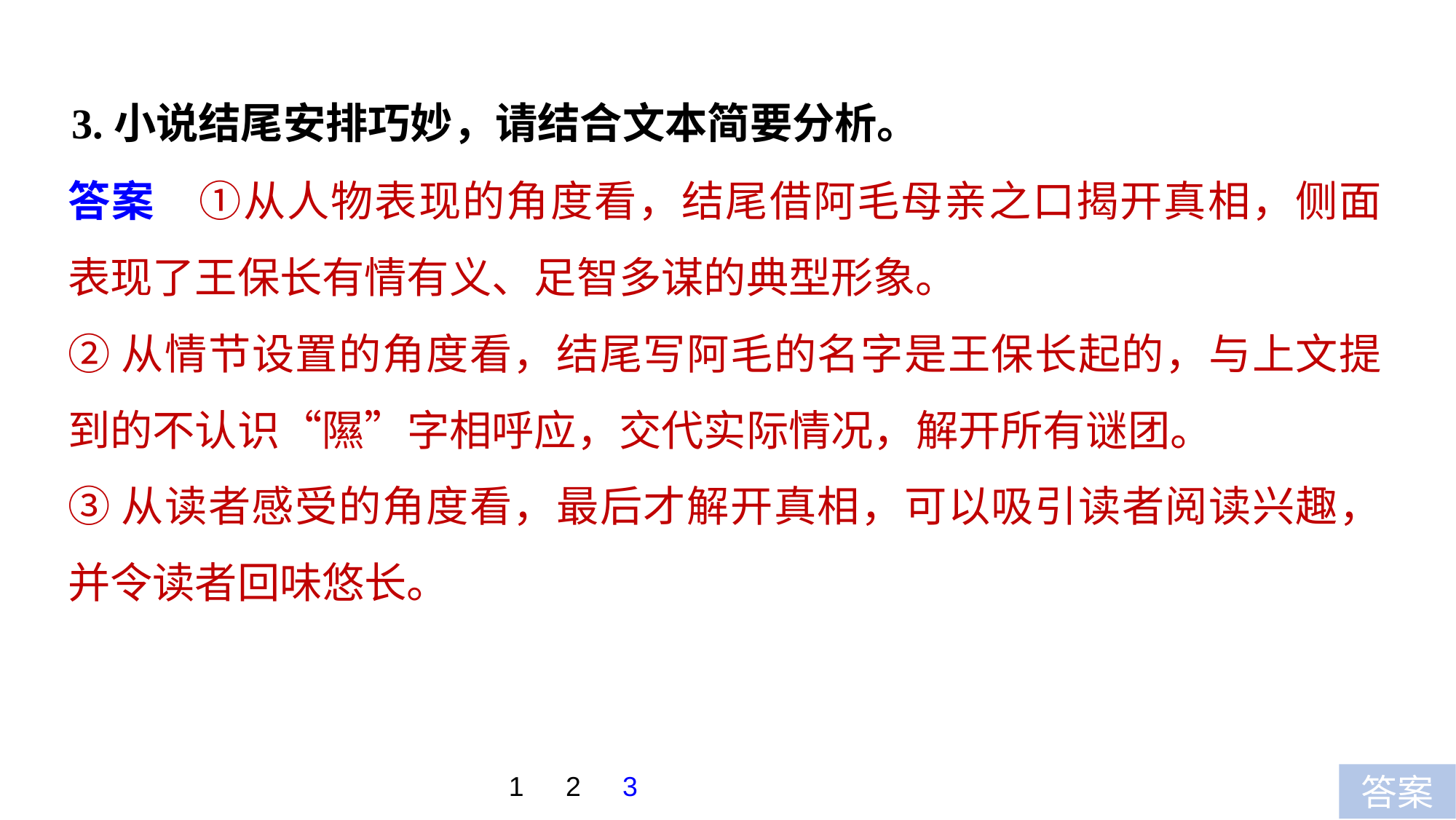

3.小说结尾安排巧妙，请结合文本简要分析。
答案　①从人物表现的角度看，结尾借阿毛母亲之口揭开真相，侧面表现了王保长有情有义、足智多谋的典型形象。
②从情节设置的角度看，结尾写阿毛的名字是王保长起的，与上文提到的不认识“隰”字相呼应，交代实际情况，解开所有谜团。
③从读者感受的角度看，最后才解开真相，可以吸引读者阅读兴趣，并令读者回味悠长。
1
2
3
答案